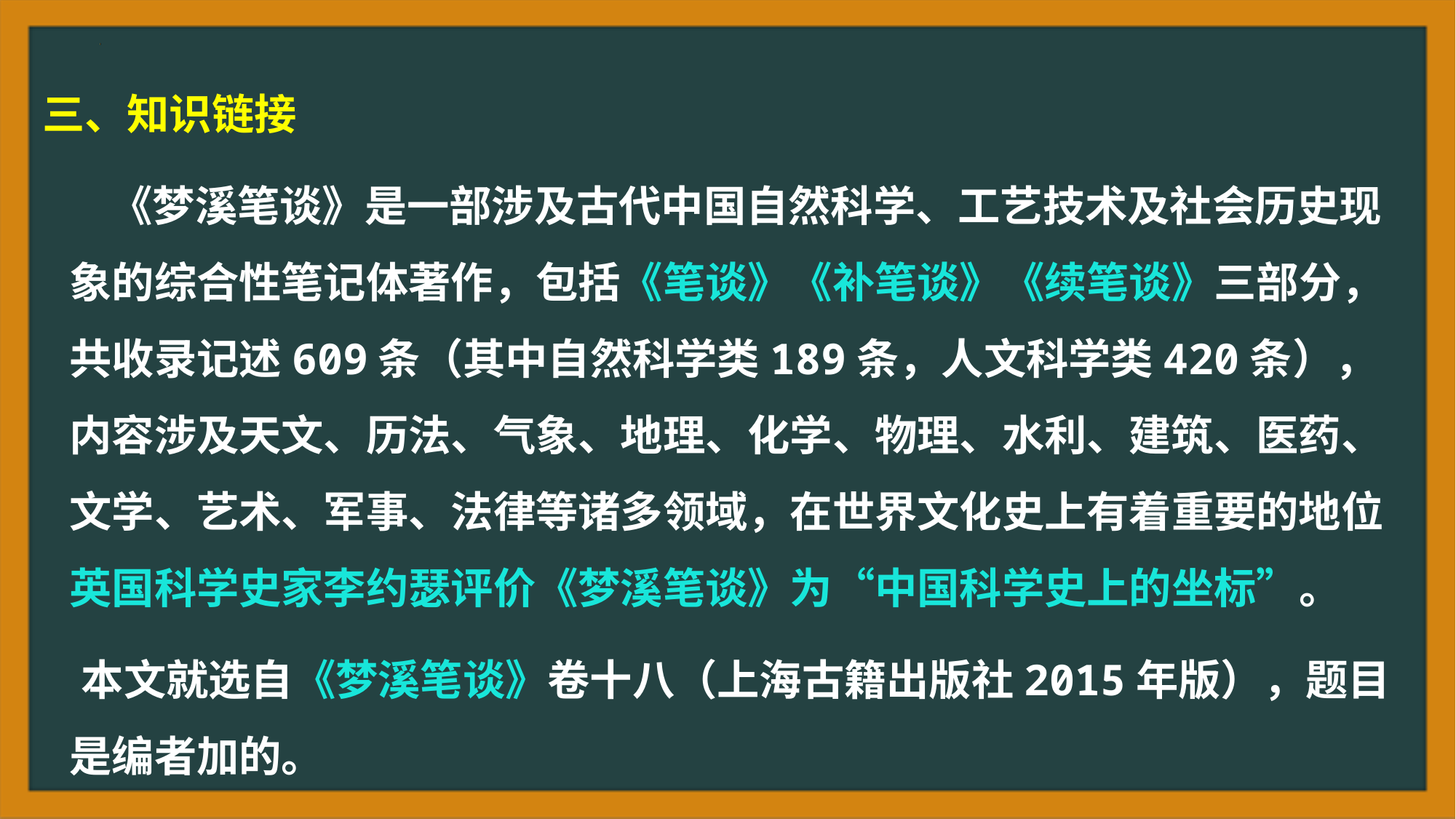

三、知识链接
      《梦溪笔谈》是一部涉及古代中国自然科学、工艺技术及社会历史现象的综合性笔记体著作，包括《笔谈》《补笔谈》《续笔谈》三部分，共收录记述609条（其中自然科学类189条，人文科学类420条），内容涉及天文、历法、气象、地理、化学、物理、水利、建筑、医药、文学、艺术、军事、法律等诸多领域，在世界文化史上有着重要的地位英国科学史家李约瑟评价《梦溪笔谈》为“中国科学史上的坐标”。
   本文就选自《梦溪笔谈》卷十八（上海古籍出版社2015年版），题目是编者加的。